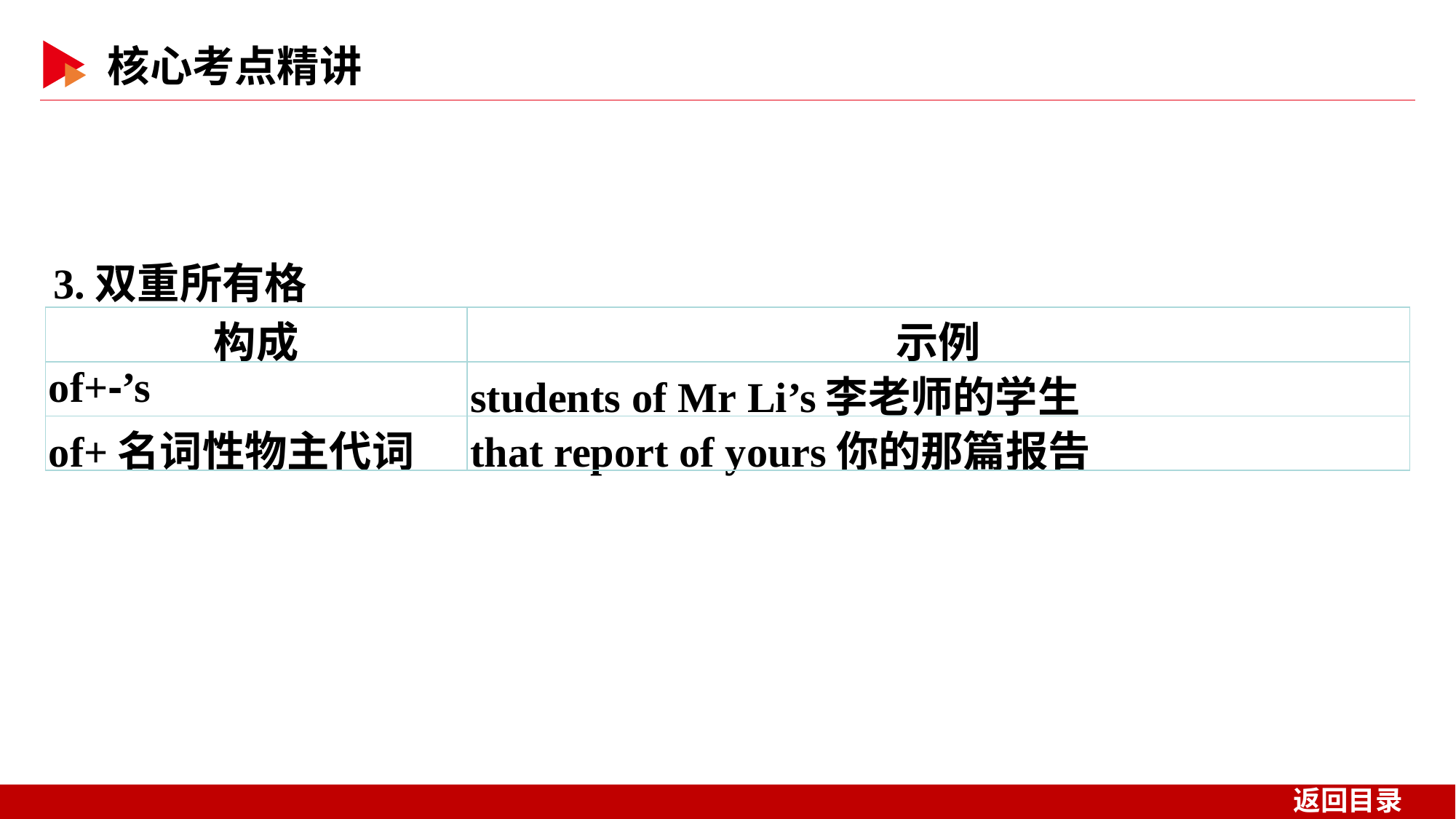

3.双重所有格
| 构成 | 示例 |
| --- | --- |
| of+⁃’s | students of Mr Li’s李老师的学生 |
| of+名词性物主代词 | that report of yours你的那篇报告 |